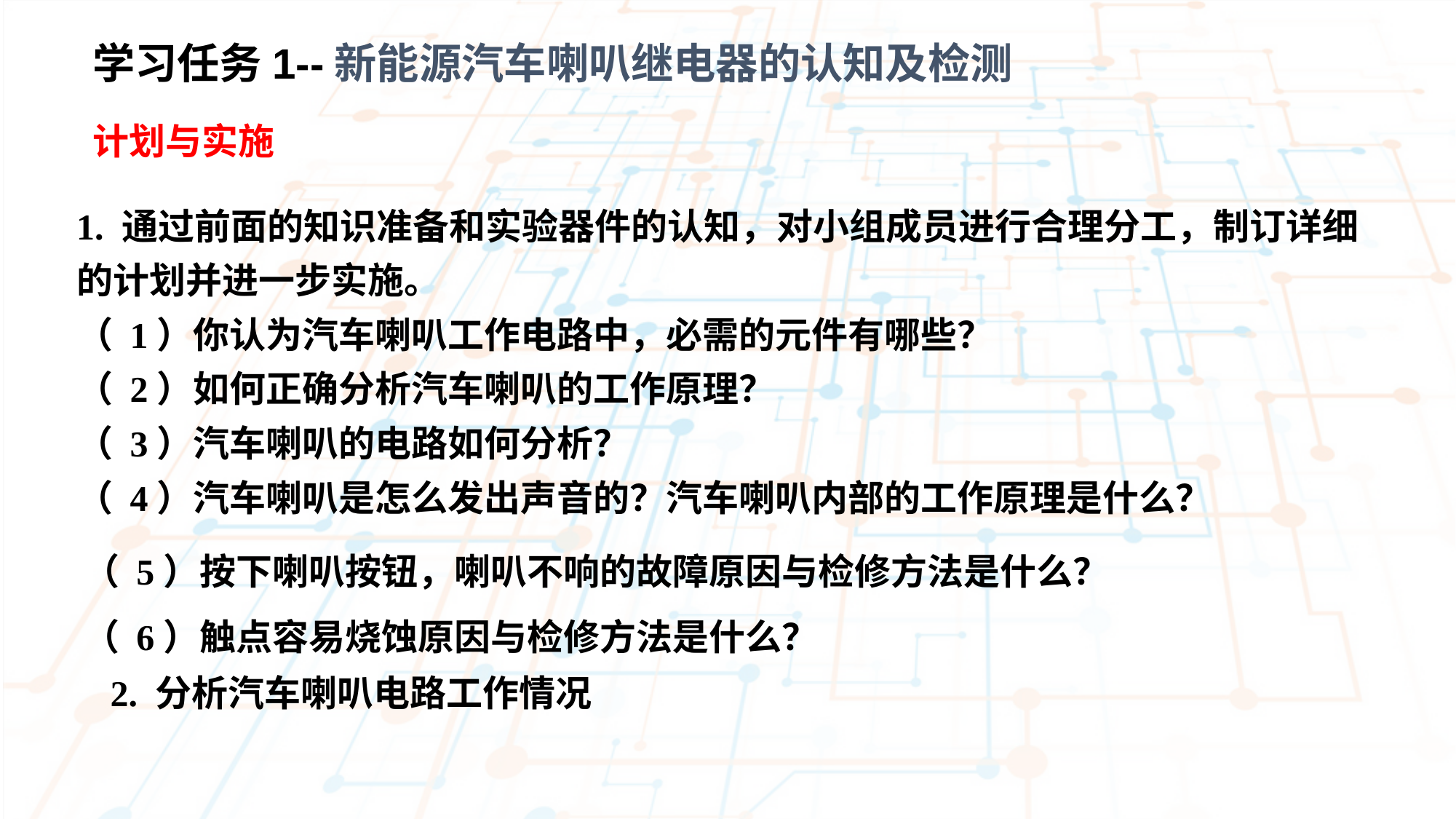

学习任务1--新能源汽车喇叭继电器的认知及检测
计划与实施

1. 通过前面的知识准备和实验器件的认知，对小组成员进行合理分工，制订详细
的计划并进一步实施。
（ 1）你认为汽车喇叭工作电路中，必需的元件有哪些？
（ 2）如何正确分析汽车喇叭的工作原理？
（ 3）汽车喇叭的电路如何分析？
（ 4）汽车喇叭是怎么发出声音的？汽车喇叭内部的工作原理是什么？
（ 5）按下喇叭按钮，喇叭不响的故障原因与检修方法是什么？
（ 6）触点容易烧蚀原因与检修方法是什么？
2. 分析汽车喇叭电路工作情况